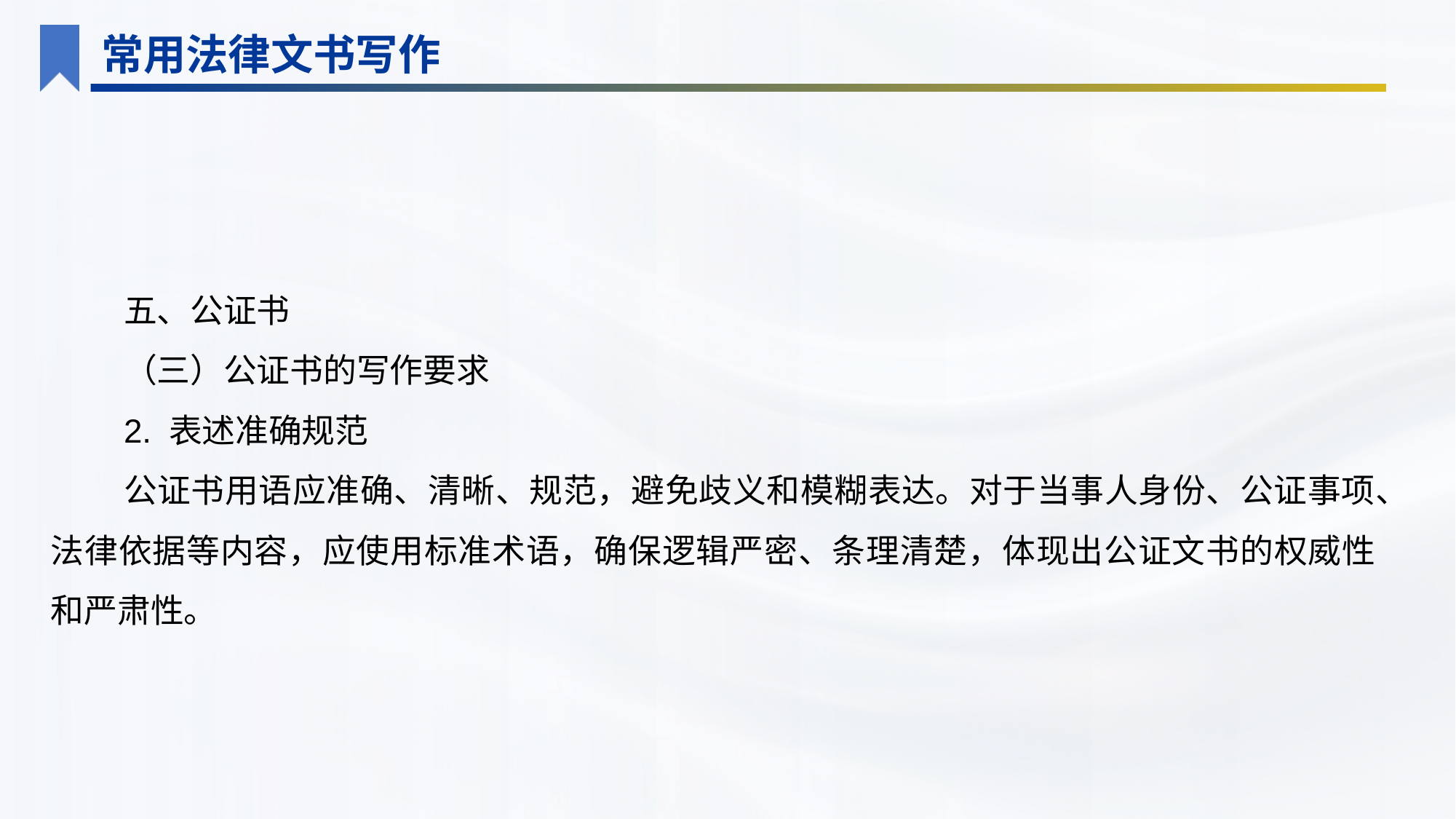

常用法律文书写作
五、公证书
（三）公证书的写作要求
2. 表述准确规范
公证书用语应准确、清晰、规范，避免歧义和模糊表达。对于当事人身份、公证事项、法律依据等内容，应使用标准术语，确保逻辑严密、条理清楚，体现出公证文书的权威性和严肃性。